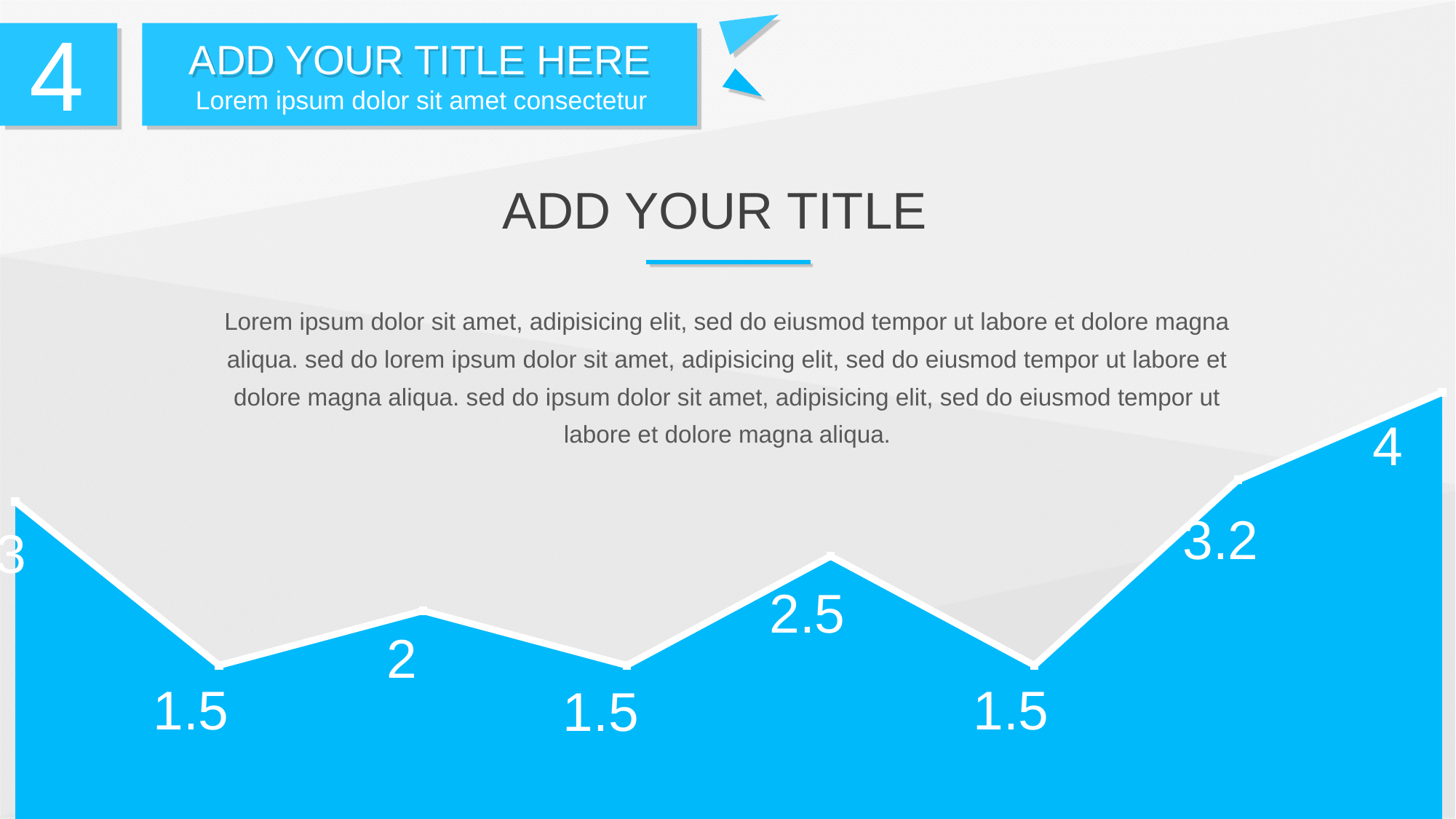

4

ADD YOUR TITLE HERE

Lorem ipsum dolor sit amet consectetur
ADD YOUR TITLE
Lorem ipsum dolor sit amet, adipisicing elit, sed do eiusmod tempor ut labore et dolore magna aliqua. sed do lorem ipsum dolor sit amet, adipisicing elit, sed do eiusmod tempor ut labore et dolore magna aliqua. sed do ipsum dolor sit amet, adipisicing elit, sed do eiusmod tempor ut labore et dolore magna aliqua.

### Chart

| Category | 你的数据 | 装饰 |
|---|---|---|
| Q1 | 3.0 | 3.0 |
| Q2 | 1.5 | 1.5 |
| Q3 | 2.0 | 2.0 |
| Q4 | 1.5 | 1.5 |
| Q5 | 2.5 | 2.5 |
| Q6 | 1.5 | 1.5 |
| Q7 | 3.2 | 3.2 |
| Q8 | 4.0 | 4.0 |